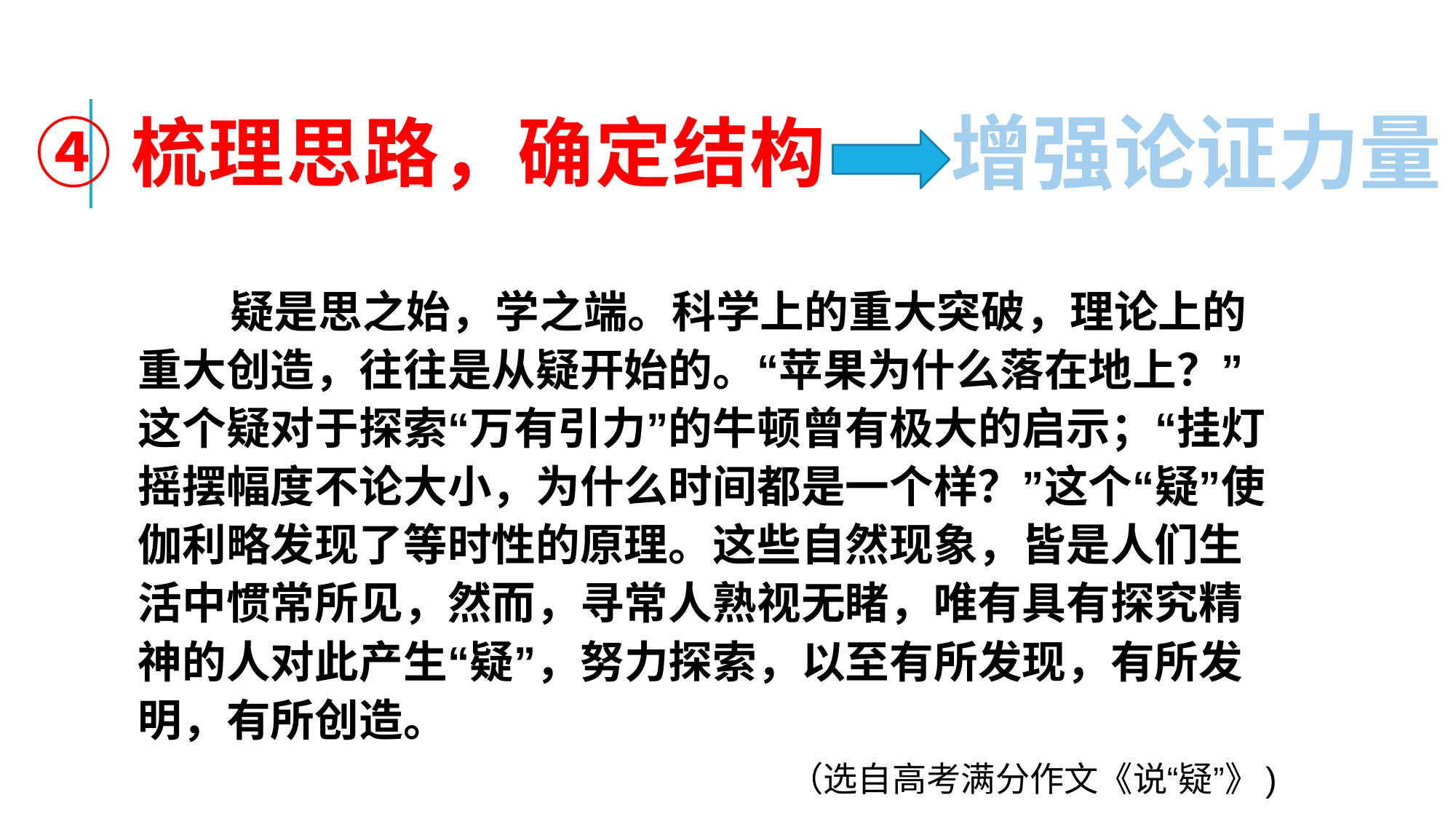

# ④梳理思路，确定结构
增强论证力量

疑是思之始，学之端。科学上的重大突破，理论上的重大创造，往往是从疑开始的。“苹果为什么落在地上？”这个疑对于探索“万有引力”的牛顿曾有极大的启示；“挂灯摇摆幅度不论大小，为什么时间都是一个样？”这个“疑”使伽利略发现了等时性的原理。这些自然现象，皆是人们生活中惯常所见，然而，寻常人熟视无睹，唯有具有探究精神的人对此产生“疑”，努力探索，以至有所发现，有所发明，有所创造。
（选自高考满分作文《说“疑”》)